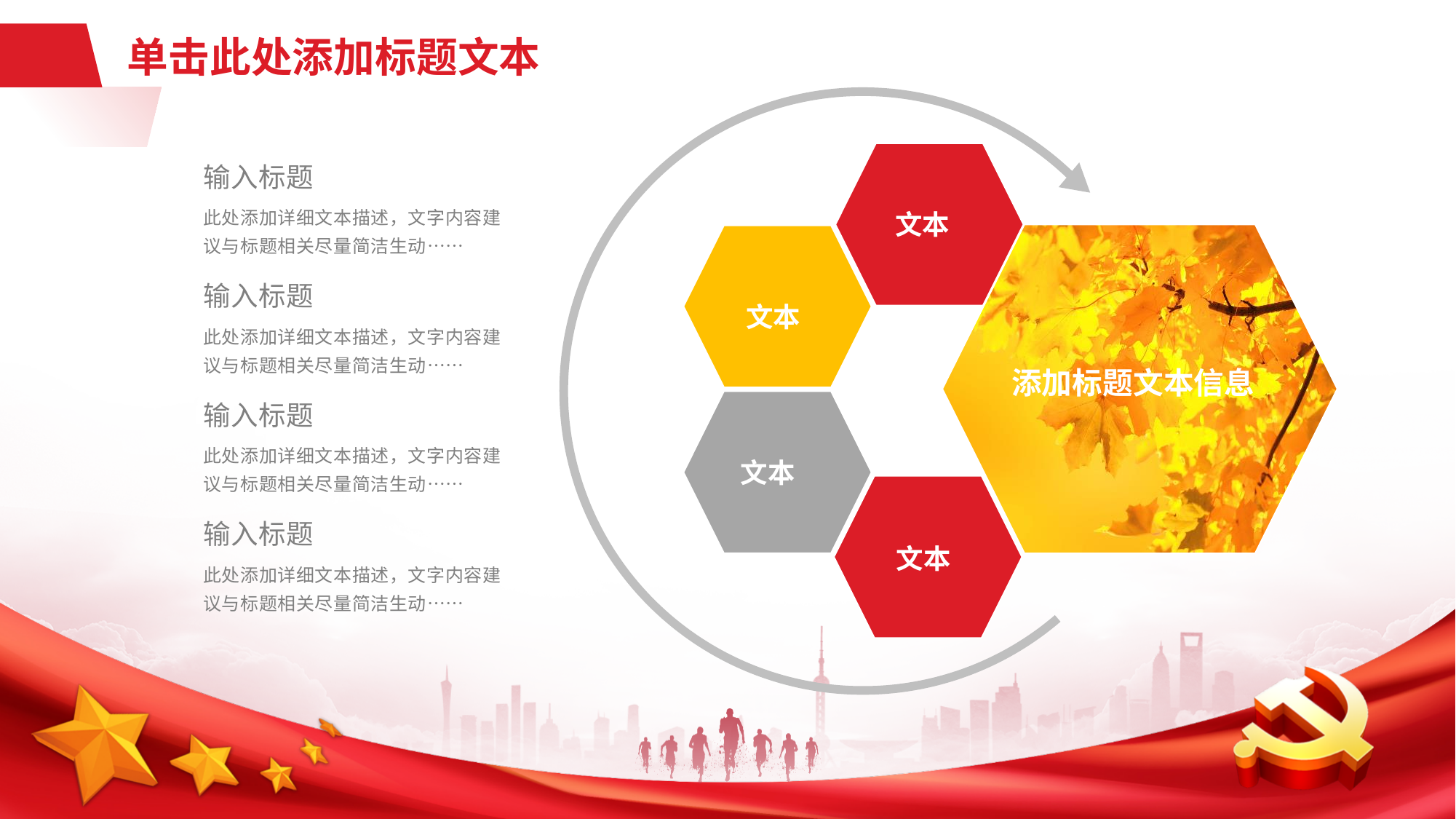

# 单击此处添加标题文本

文本
输入标题
此处添加详细文本描述，文字内容建议与标题相关尽量简洁生动……

添加标题文本信息

文本
输入标题
此处添加详细文本描述，文字内容建议与标题相关尽量简洁生动……
输入标题
此处添加详细文本描述，文字内容建议与标题相关尽量简洁生动……

文本

文本
输入标题
此处添加详细文本描述，文字内容建议与标题相关尽量简洁生动……